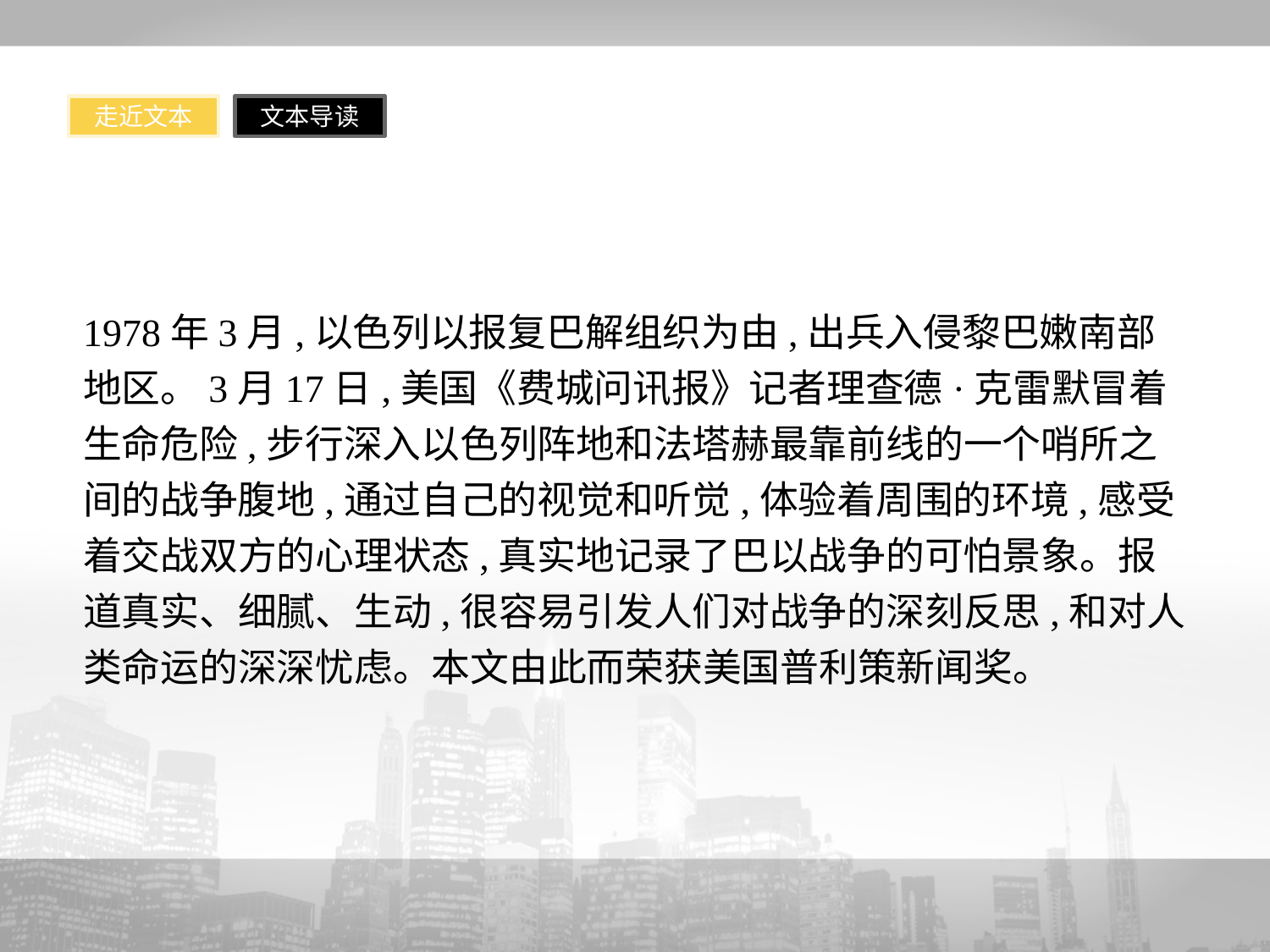

走近文本
文本导读
1978年3月,以色列以报复巴解组织为由,出兵入侵黎巴嫩南部地区。3月17日,美国《费城问讯报》记者理查德·克雷默冒着生命危险,步行深入以色列阵地和法塔赫最靠前线的一个哨所之间的战争腹地,通过自己的视觉和听觉,体验着周围的环境,感受着交战双方的心理状态,真实地记录了巴以战争的可怕景象。报道真实、细腻、生动,很容易引发人们对战争的深刻反思,和对人类命运的深深忧虑。本文由此而荣获美国普利策新闻奖。